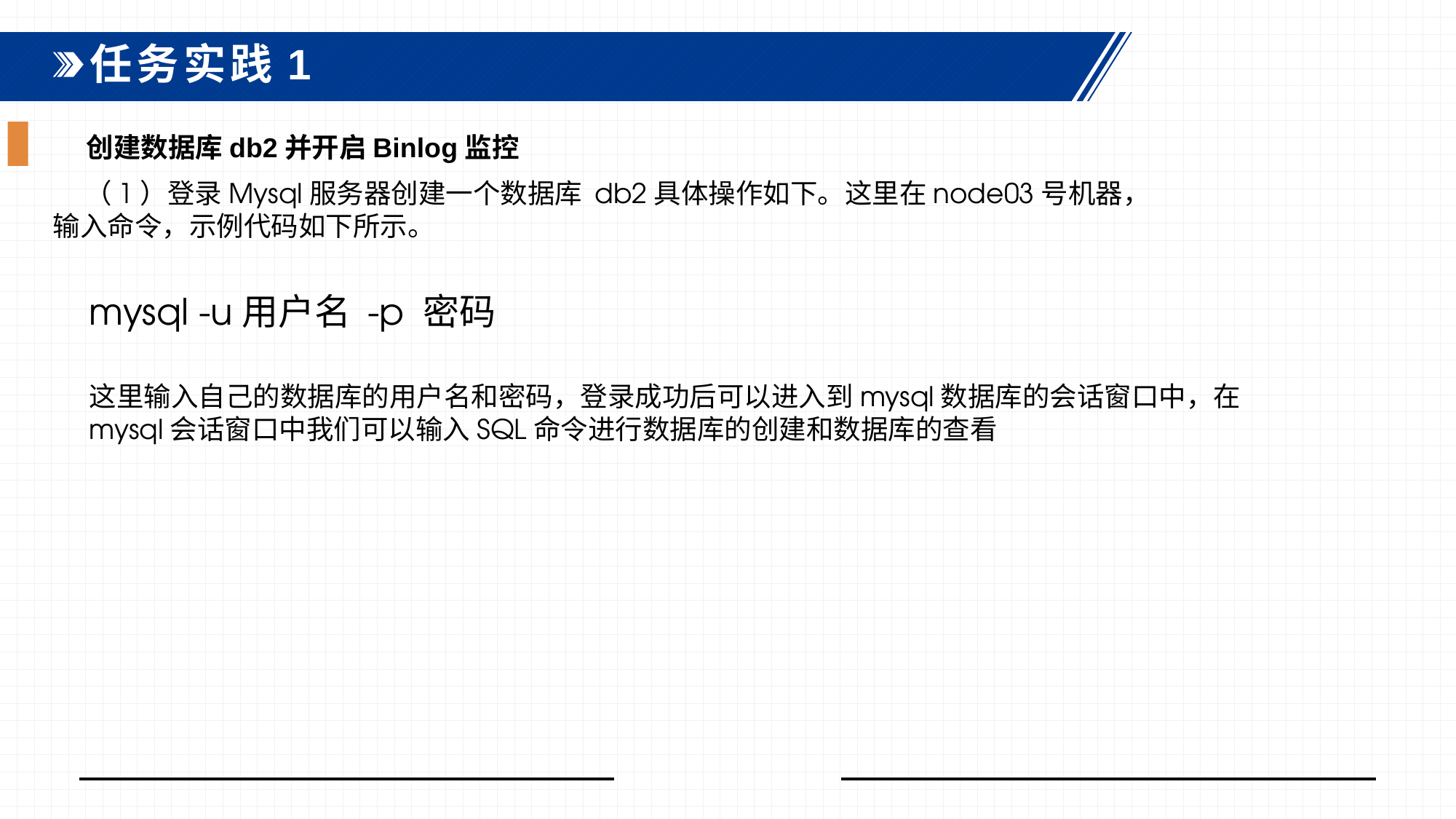

任务实践1
创建数据库db2并开启Binlog监控
（1）登录Mysql服务器创建一个数据库 db2具体操作如下。这里在node03号机器，输入命令，示例代码如下所示。
mysql -u用户名 -p 密码
这里输入自己的数据库的用户名和密码，登录成功后可以进入到mysql数据库的会话窗口中，在mysql会话窗口中我们可以输入SQL命令进行数据库的创建和数据库的查看